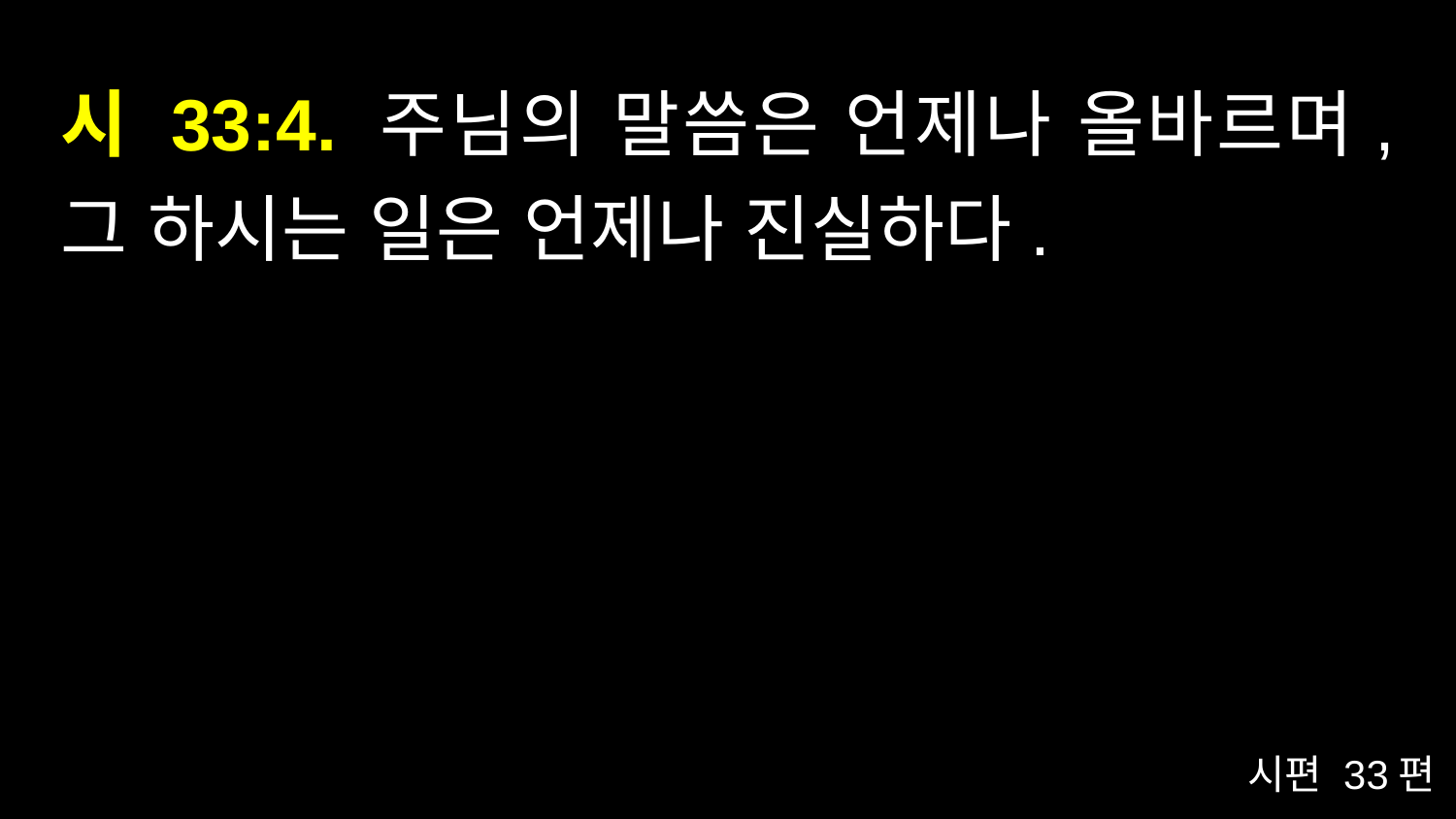

# 시 33:4. 주님의 말씀은 언제나 올바르며, 그 하시는 일은 언제나 진실하다.
시편 33편